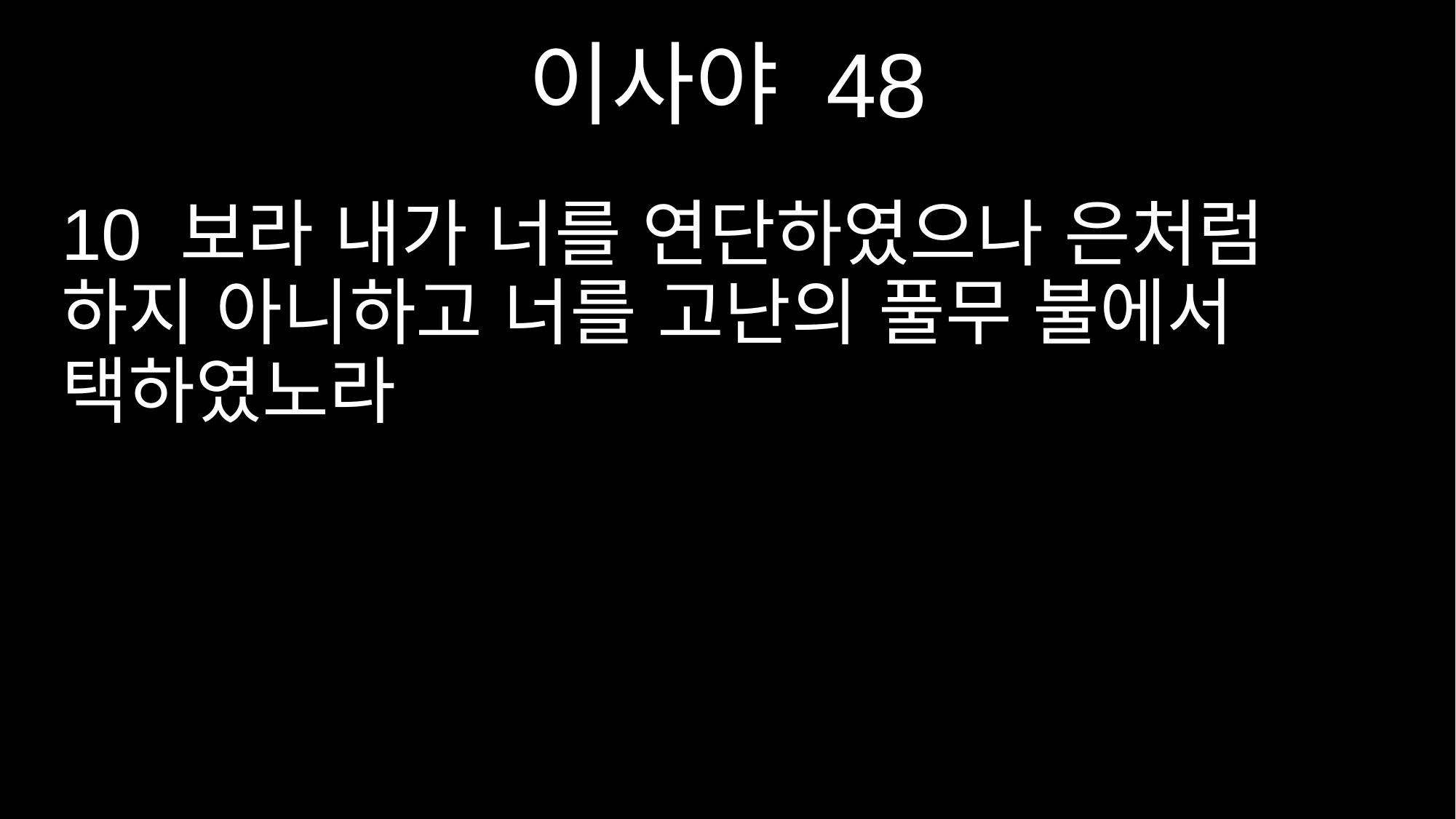

이사야 48
10 보라 내가 너를 연단하였으나 은처럼 하지 아니하고 너를 고난의 풀무 불에서 택하였노라